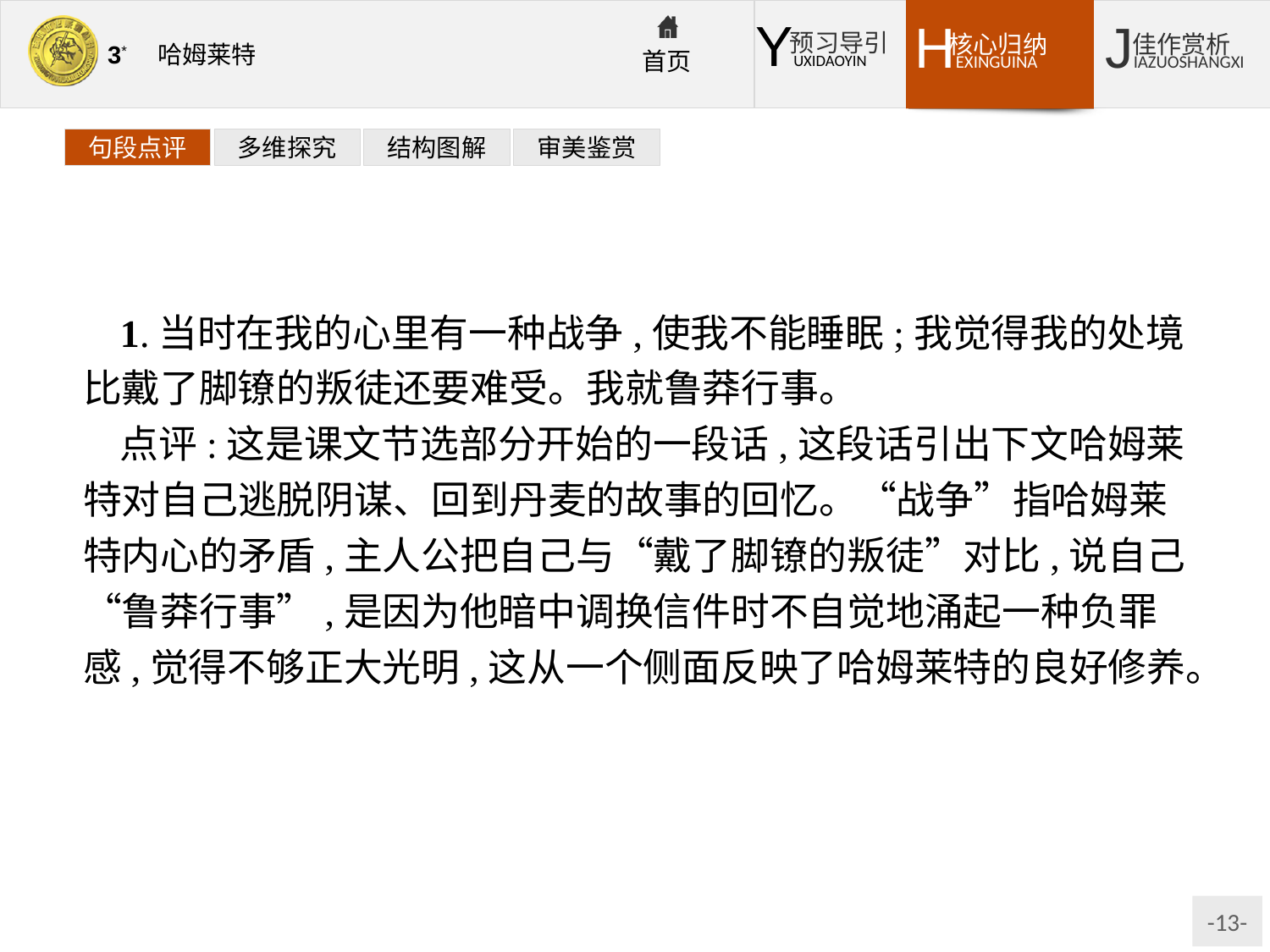

句段点评
多维探究
结构图解
审美鉴赏
1.当时在我的心里有一种战争,使我不能睡眠;我觉得我的处境比戴了脚镣的叛徒还要难受。我就鲁莽行事。
点评:这是课文节选部分开始的一段话,这段话引出下文哈姆莱特对自己逃脱阴谋、回到丹麦的故事的回忆。“战争”指哈姆莱特内心的矛盾,主人公把自己与“戴了脚镣的叛徒”对比,说自己“鲁莽行事”,是因为他暗中调换信件时不自觉地涌起一种负罪感,觉得不够正大光明,这从一个侧面反映了哈姆莱特的良好修养。